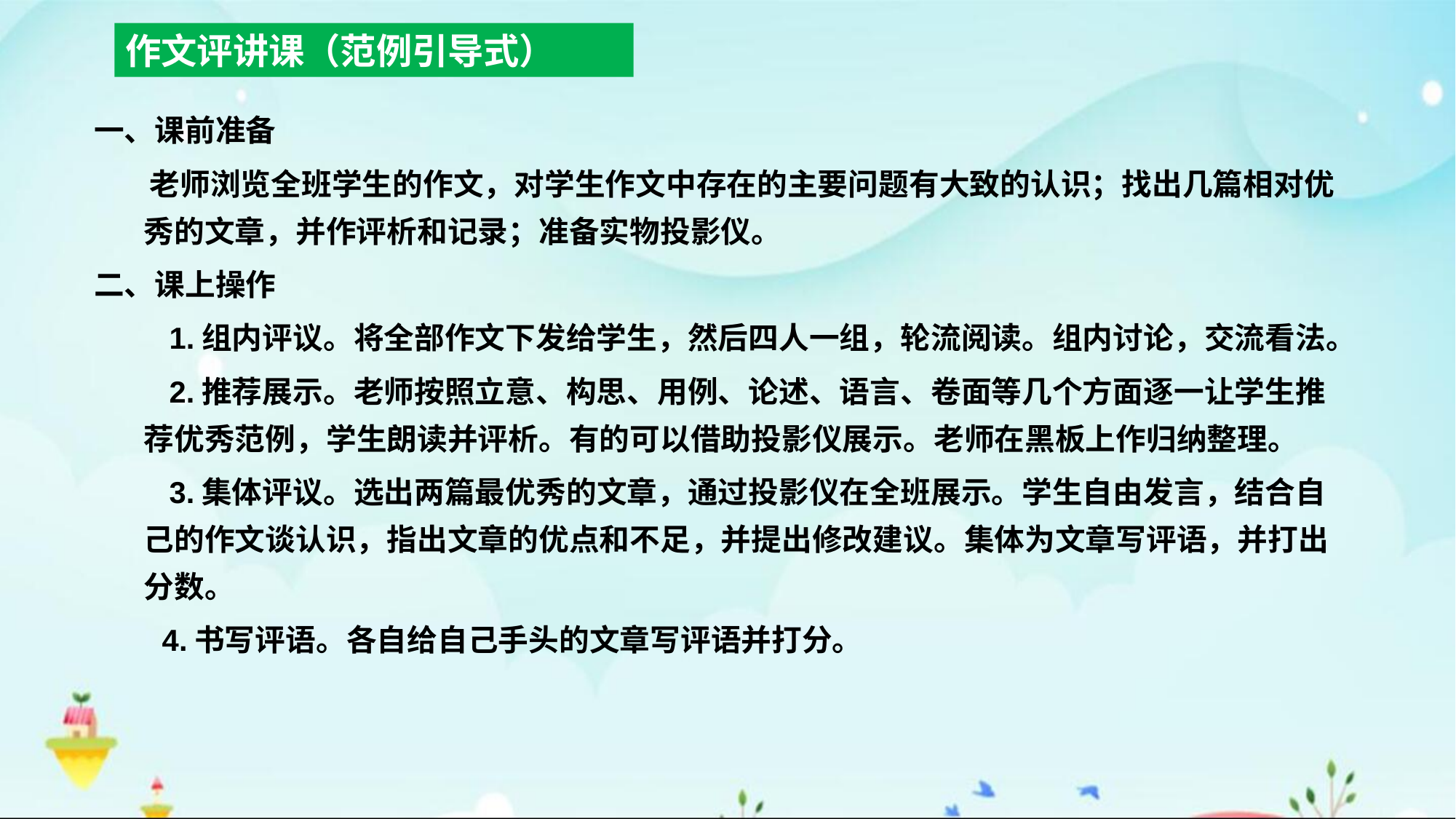

作文评讲课（范例引导式）
一、课前准备
       老师浏览全班学生的作文，对学生作文中存在的主要问题有大致的认识；找出几篇相对优秀的文章，并作评析和记录；准备实物投影仪。
二、课上操作
         1.组内评议。将全部作文下发给学生，然后四人一组，轮流阅读。组内讨论，交流看法。
         2.推荐展示。老师按照立意、构思、用例、论述、语言、卷面等几个方面逐一让学生推荐优秀范例，学生朗读并评析。有的可以借助投影仪展示。老师在黑板上作归纳整理。
         3.集体评议。选出两篇最优秀的文章，通过投影仪在全班展示。学生自由发言，结合自己的作文谈认识，指出文章的优点和不足，并提出修改建议。集体为文章写评语，并打出分数。
　　4.书写评语。各自给自己手头的文章写评语并打分。